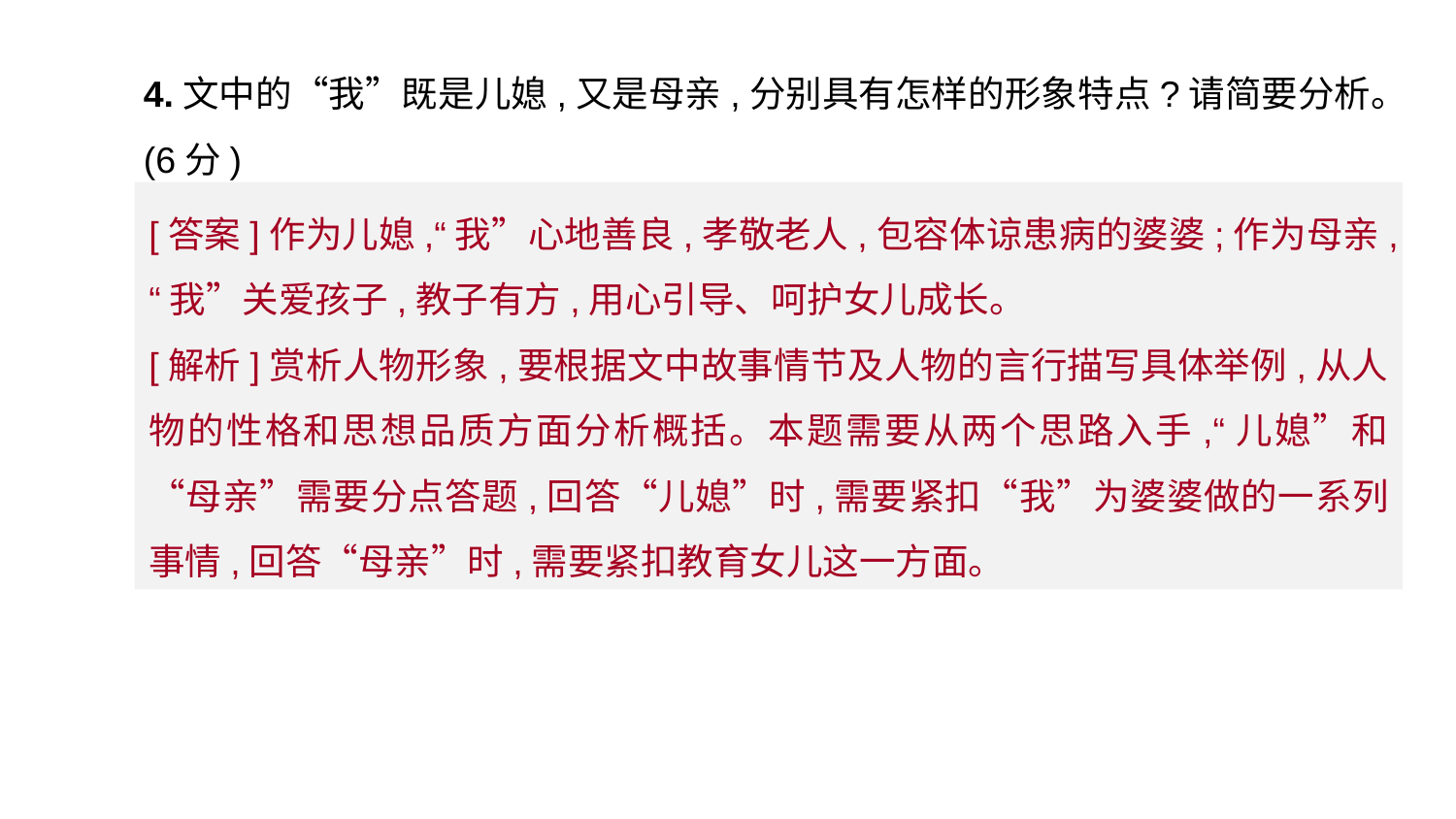

4.文中的“我”既是儿媳,又是母亲,分别具有怎样的形象特点?请简要分析。(6分)
[答案]作为儿媳,“我”心地善良,孝敬老人,包容体谅患病的婆婆;作为母亲,“我”关爱孩子,教子有方,用心引导、呵护女儿成长。
[解析]赏析人物形象,要根据文中故事情节及人物的言行描写具体举例,从人物的性格和思想品质方面分析概括。本题需要从两个思路入手,“儿媳”和“母亲”需要分点答题,回答“儿媳”时,需要紧扣“我”为婆婆做的一系列事情,回答“母亲”时,需要紧扣教育女儿这一方面。